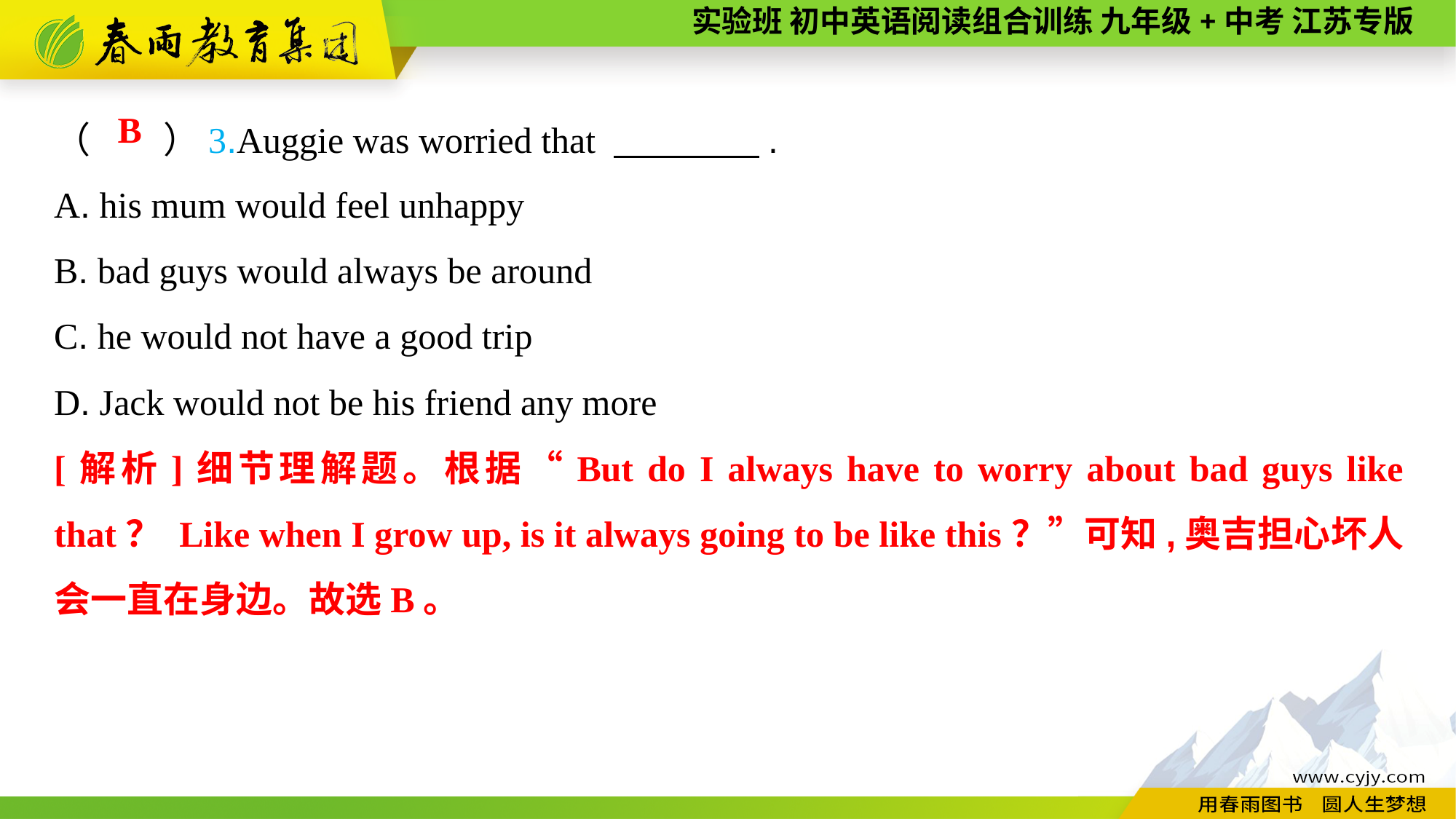

（　　）3.Auggie was worried that 　　　　.
A. his mum would feel unhappy
B. bad guys would always be around
C. he would not have a good trip
D. Jack would not be his friend any more
B
[解析]细节理解题。根据“But do I always have to worry about bad guys like that？ Like when I grow up, is it always going to be like this？”可知,奥吉担心坏人会一直在身边。故选B。